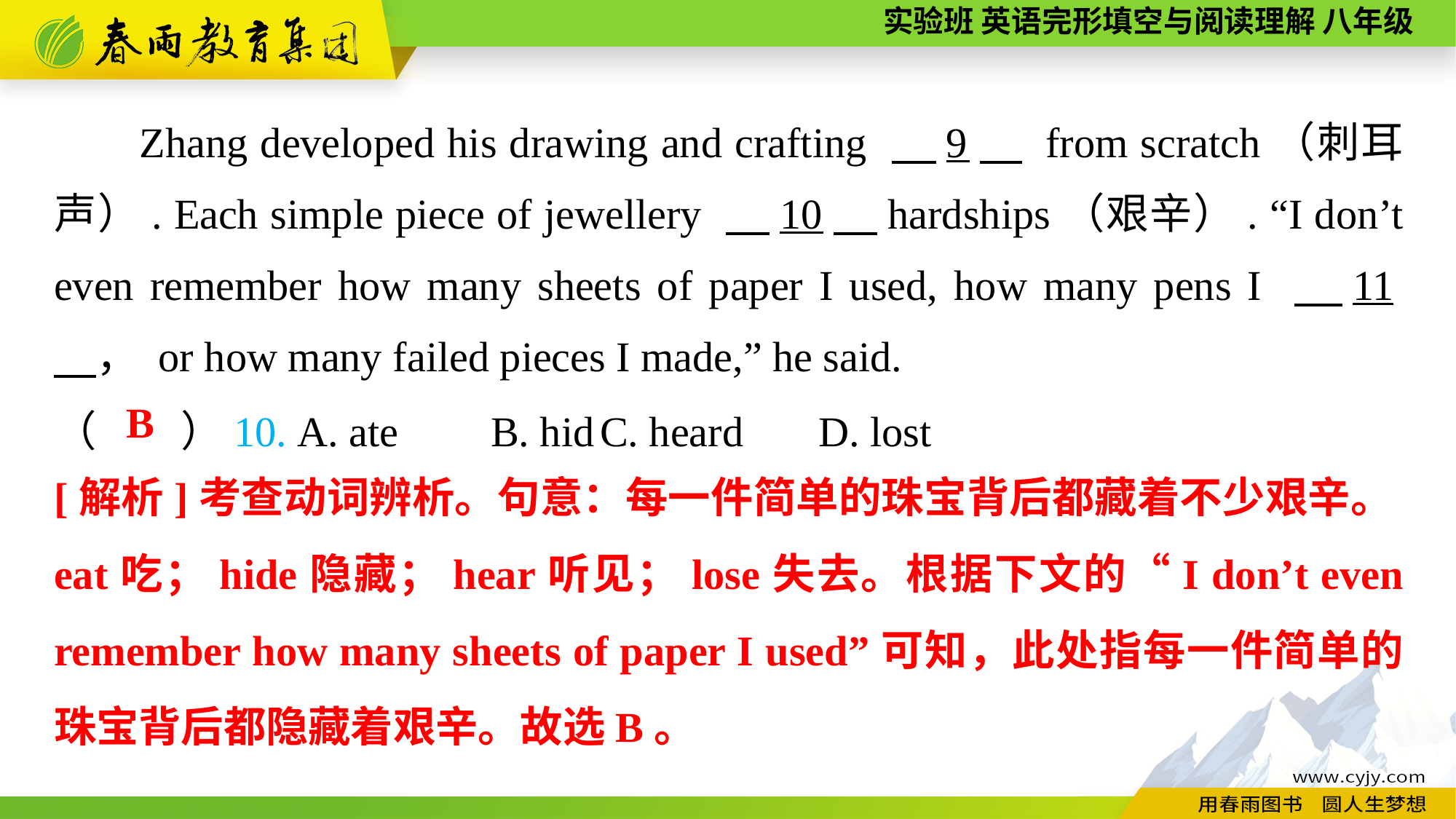

Zhang developed his drawing and crafting 　9　 from scratch（刺耳声）. Each simple piece of jewellery 　10，hardships（艰辛）. “I don’t even remember how many sheets of paper I used, how many pens I 　11　， or how many failed pieces I made,” he said.
（　　）10. A. ate	B. hid	C. heard	D. lost
B
[解析]考查动词辨析。句意：每一件简单的珠宝背后都藏着不少艰辛。eat吃；hide隐藏；hear听见；lose失去。根据下文的“I don’t even remember how many sheets of paper I used”可知，此处指每一件简单的珠宝背后都隐藏着艰辛。故选B。